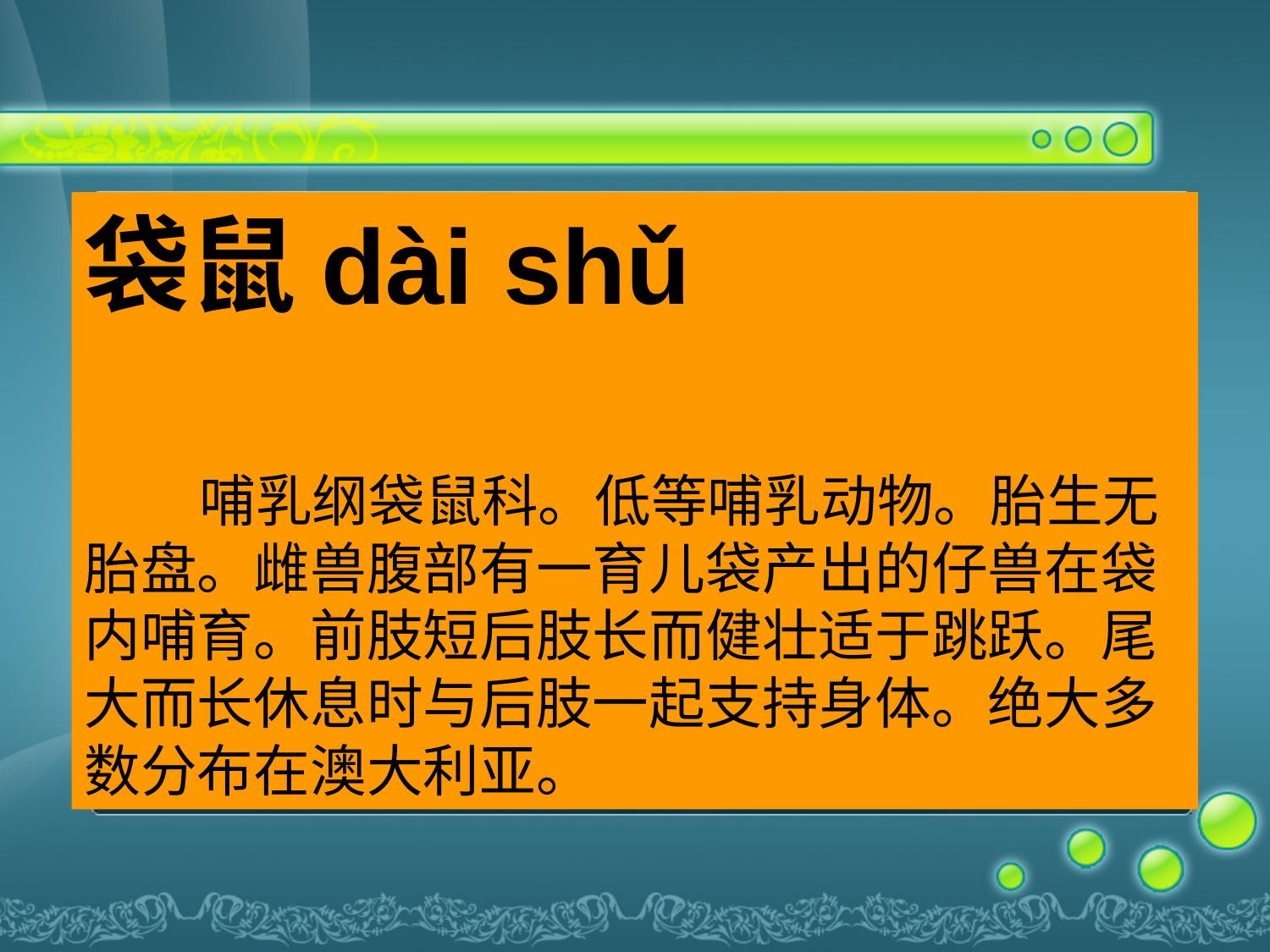

袋鼠dài shǔ

        哺乳纲袋鼠科。低等哺乳动物。胎生无胎盘。雌兽腹部有一育儿袋产出的仔兽在袋内哺育。前肢短后肢长而健壮适于跳跃。尾大而长休息时与后肢一起支持身体。绝大多数分布在澳大利亚。